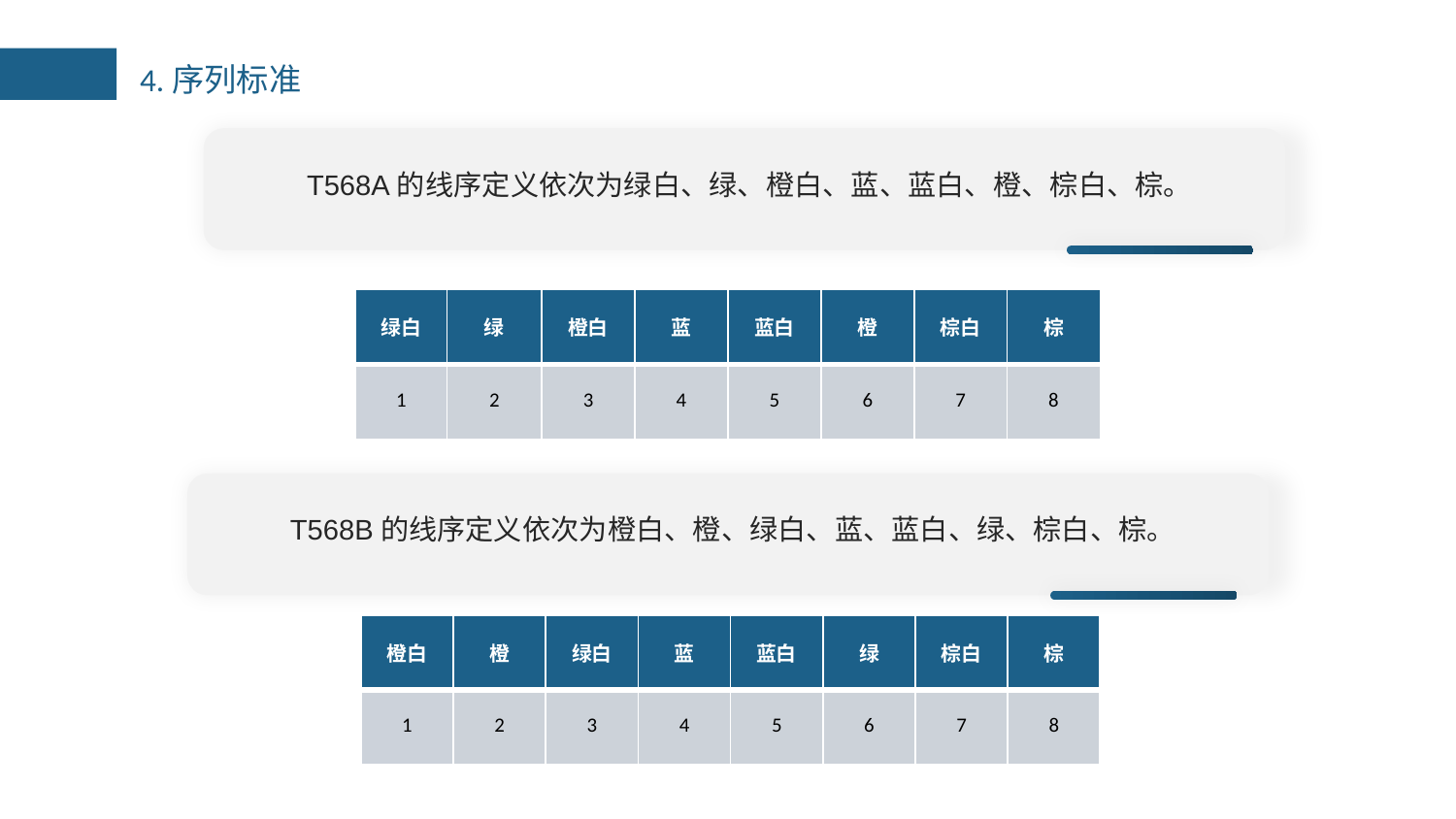

4.序列标准

T568A的线序定义依次为绿白、绿、橙白、蓝、蓝白、橙、棕白、棕。
| 绿白 | 绿 | 橙白 | 蓝 | 蓝白 | 橙 | 棕白 | 棕 |
| --- | --- | --- | --- | --- | --- | --- | --- |
| 1 | 2 | 3 | 4 | 5 | 6 | 7 | 8 |

T568B的线序定义依次为橙白、橙、绿白、蓝、蓝白、绿、棕白、棕。
| 橙白 | 橙 | 绿白 | 蓝 | 蓝白 | 绿 | 棕白 | 棕 |
| --- | --- | --- | --- | --- | --- | --- | --- |
| 1 | 2 | 3 | 4 | 5 | 6 | 7 | 8 |